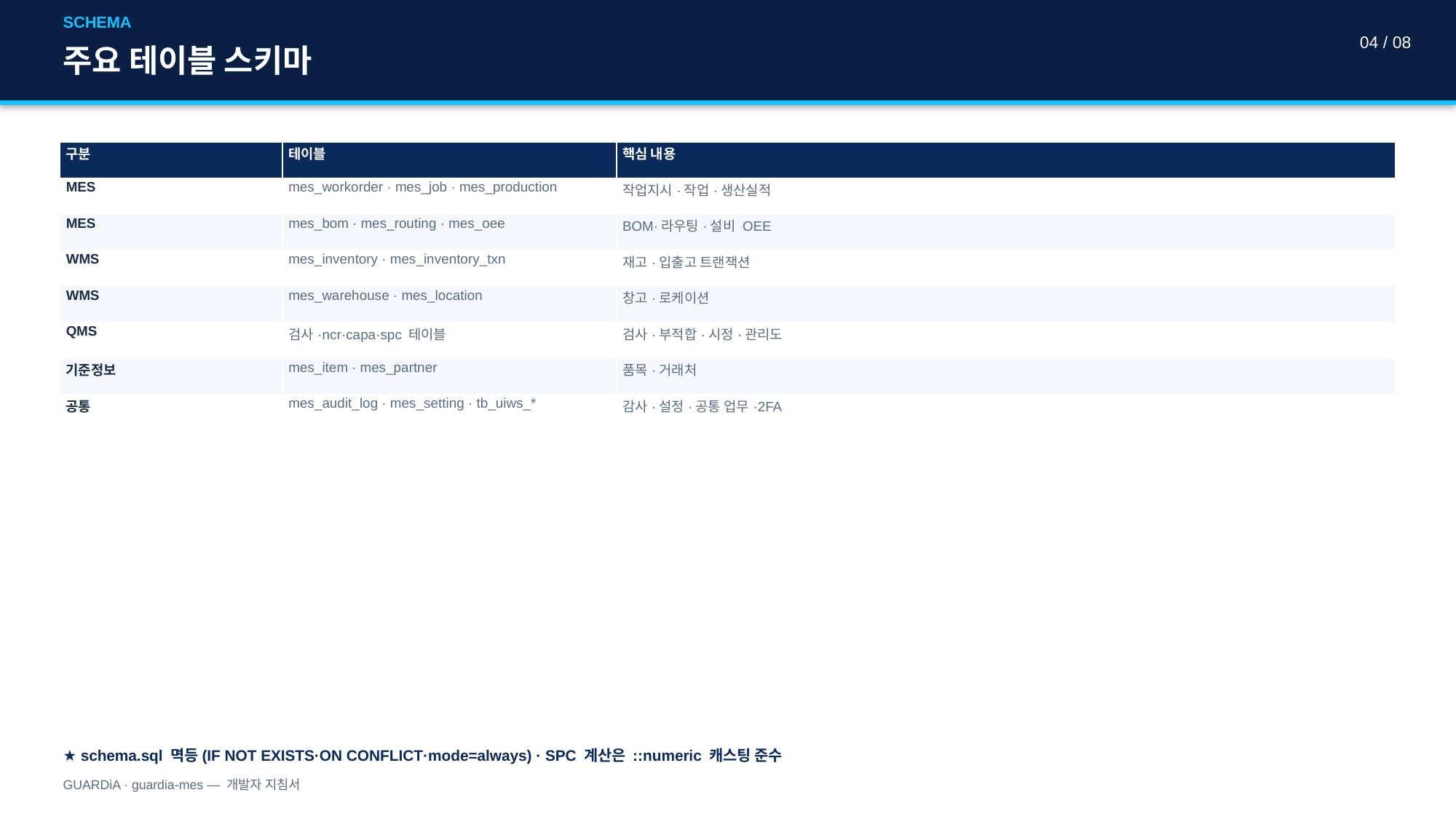

SCHEMA
04 / 08
주요 테이블 스키마

| 구분 | 테이블 | 핵심 내용 |
| --- | --- | --- |
| MES | mes\_workorder · mes\_job · mes\_production | 작업지시·작업·생산실적 |
| MES | mes\_bom · mes\_routing · mes\_oee | BOM·라우팅·설비 OEE |
| WMS | mes\_inventory · mes\_inventory\_txn | 재고·입출고 트랜잭션 |
| WMS | mes\_warehouse · mes\_location | 창고·로케이션 |
| QMS | 검사·ncr·capa·spc 테이블 | 검사·부적합·시정·관리도 |
| 기준정보 | mes\_item · mes\_partner | 품목·거래처 |
| 공통 | mes\_audit\_log · mes\_setting · tb\_uiws\_\* | 감사·설정·공통 업무·2FA |
★ schema.sql 멱등(IF NOT EXISTS·ON CONFLICT·mode=always) · SPC 계산은 ::numeric 캐스팅 준수
GUARDiA · guardia-mes — 개발자 지침서